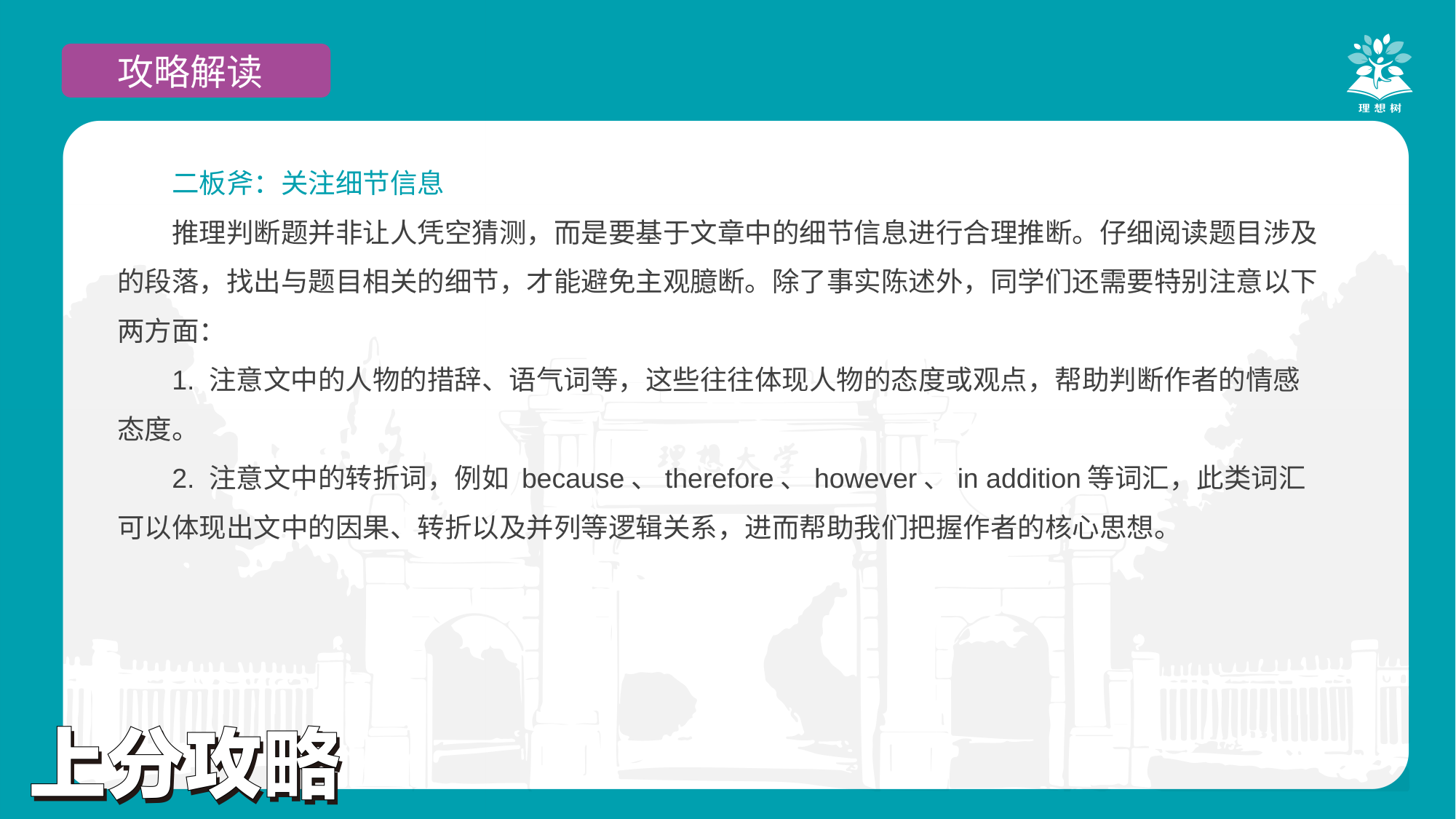

攻略解读
二板斧：关注细节信息
推理判断题并非让人凭空猜测，而是要基于文章中的细节信息进行合理推断。仔细阅读题目涉及的段落，找出与题目相关的细节，才能避免主观臆断。除了事实陈述外，同学们还需要特别注意以下两方面：
1. 注意文中的人物的措辞、语气词等，这些往往体现人物的态度或观点，帮助判断作者的情感态度。
2. 注意文中的转折词，例如 because、therefore、however、in addition等词汇，此类词汇可以体现出文中的因果、转折以及并列等逻辑关系，进而帮助我们把握作者的核心思想。